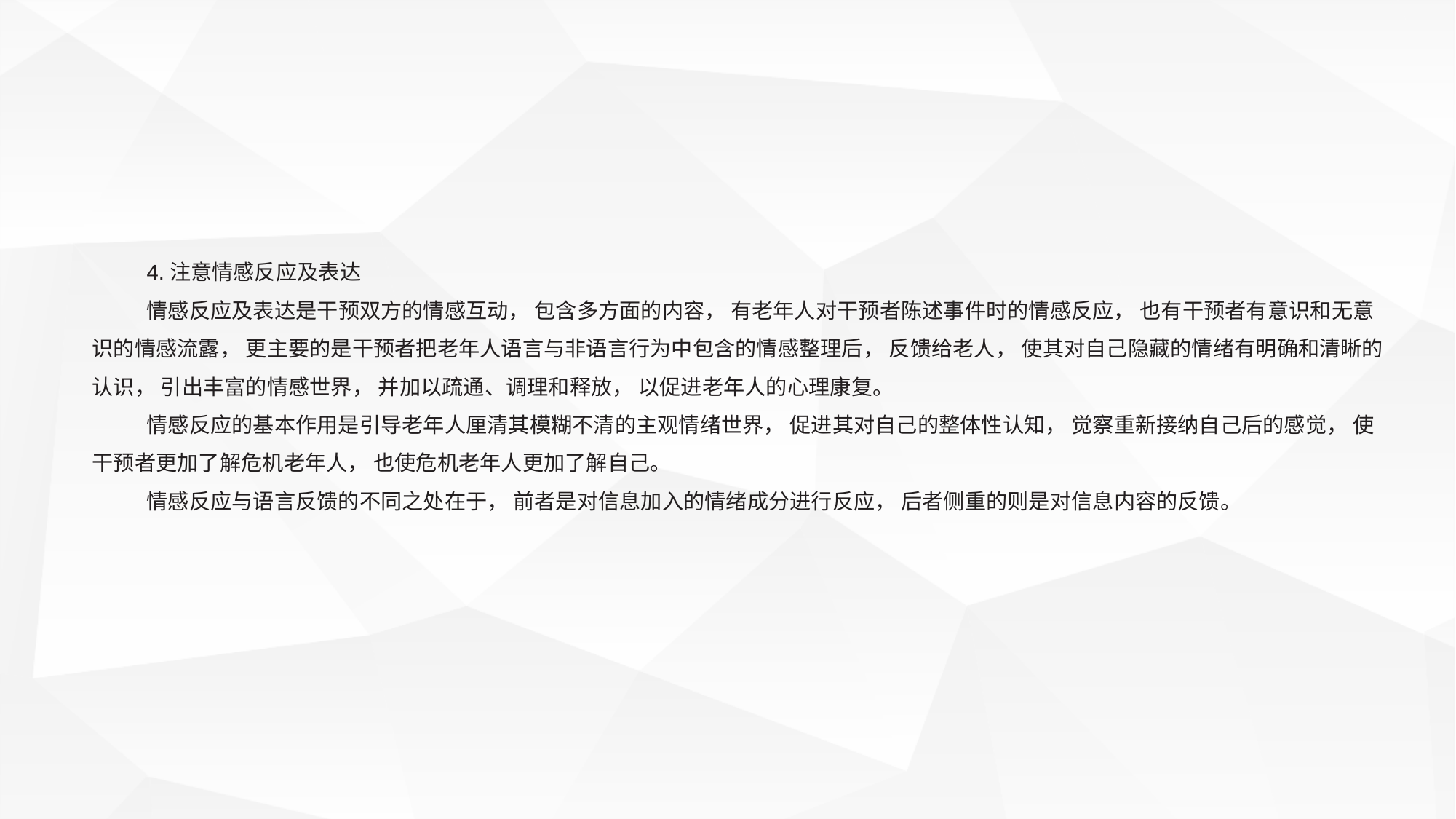

4.注意情感反应及表达
情感反应及表达是干预双方的情感互动， 包含多方面的内容， 有老年人对干预者陈述事件时的情感反应， 也有干预者有意识和无意识的情感流露， 更主要的是干预者把老年人语言与非语言行为中包含的情感整理后， 反馈给老人， 使其对自己隐藏的情绪有明确和清晰的认识， 引出丰富的情感世界， 并加以疏通、调理和释放， 以促进老年人的心理康复。
情感反应的基本作用是引导老年人厘清其模糊不清的主观情绪世界， 促进其对自己的整体性认知， 觉察重新接纳自己后的感觉， 使干预者更加了解危机老年人， 也使危机老年人更加了解自己。
情感反应与语言反馈的不同之处在于， 前者是对信息加入的情绪成分进行反应， 后者侧重的则是对信息内容的反馈。